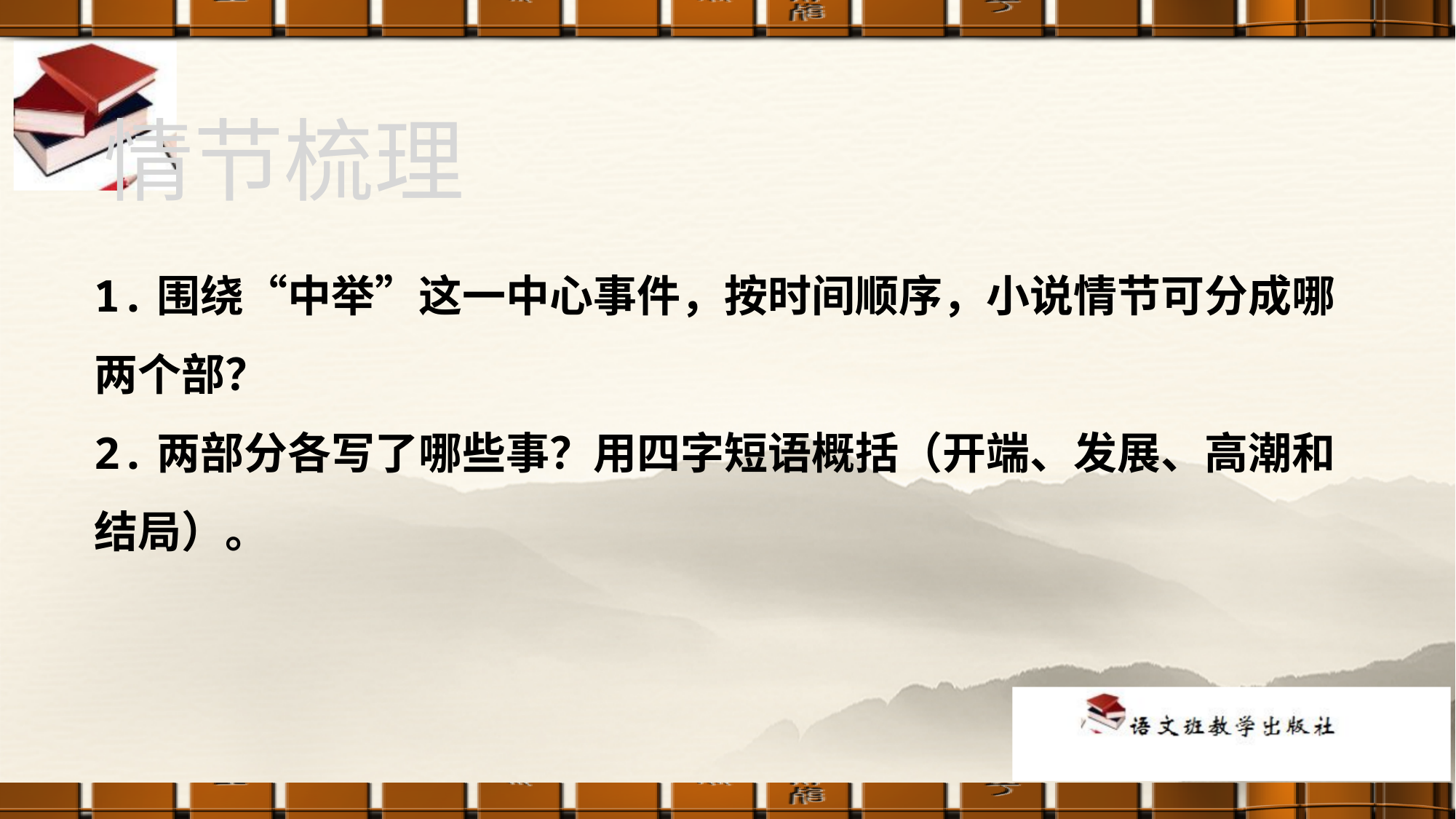

情节梳理
1.围绕“中举”这一中心事件，按时间顺序，小说情节可分成哪两个部？
2.两部分各写了哪些事？用四字短语概括（开端、发展、高潮和结局）。